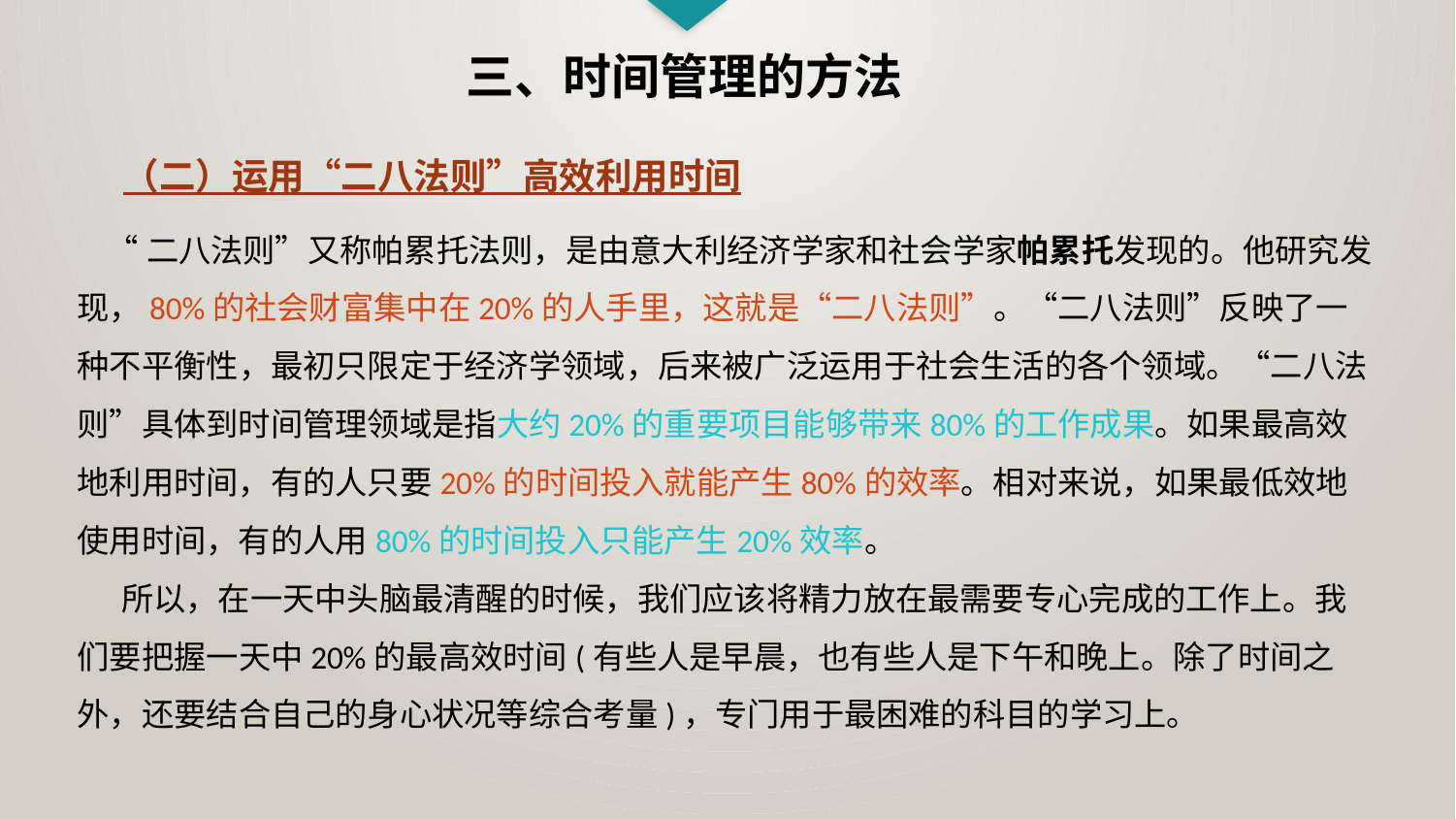

三、时间管理的方法
（二）运用“二八法则”高效利用时间
    “二八法则”又称帕累托法则，是由意大利经济学家和社会学家帕累托发现的。他研究发现，80%的社会财富集中在20%的人手里，这就是“二八法则”。“二八法则”反映了一种不平衡性，最初只限定于经济学领域，后来被广泛运用于社会生活的各个领域。“二八法则”具体到时间管理领域是指大约20%的重要项目能够带来80%的工作成果。如果最高效地利用时间，有的人只要20%的时间投入就能产生80%的效率。相对来说，如果最低效地使用时间，有的人用80%的时间投入只能产生20%效率。
     所以，在一天中头脑最清醒的时候，我们应该将精力放在最需要专心完成的工作上。我们要把握一天中20%的最高效时间(有些人是早晨，也有些人是下午和晚上。除了时间之外，还要结合自己的身心状况等综合考量)，专门用于最困难的科目的学习上。
25